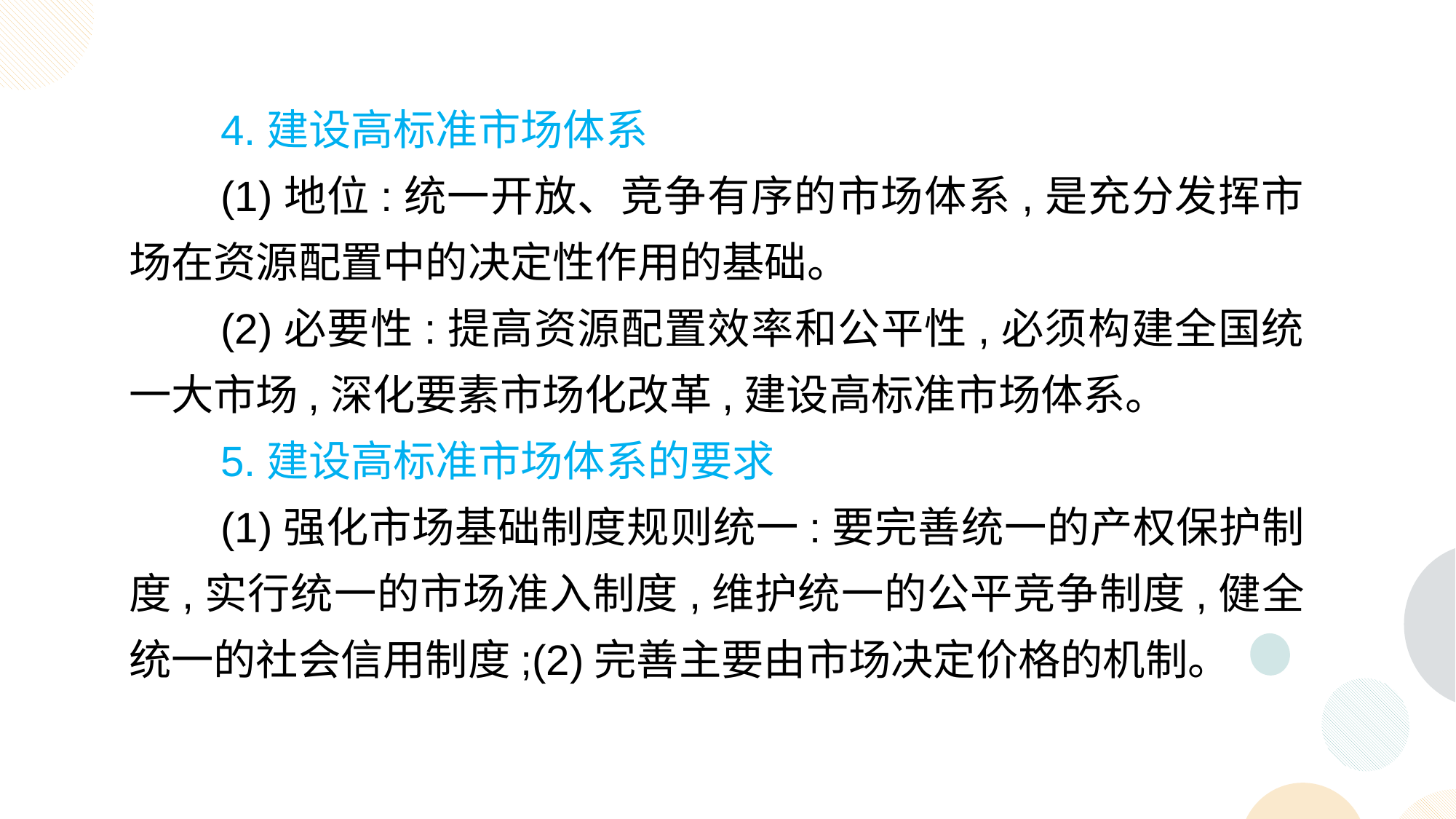

4.建设高标准市场体系
(1)地位:统一开放、竞争有序的市场体系,是充分发挥市场在资源配置中的决定性作用的基础。
(2)必要性:提高资源配置效率和公平性,必须构建全国统一大市场,深化要素市场化改革,建设高标准市场体系。
5.建设高标准市场体系的要求
(1)强化市场基础制度规则统一:要完善统一的产权保护制度,实行统一的市场准入制度,维护统一的公平竞争制度,健全统一的社会信用制度;(2)完善主要由市场决定价格的机制。